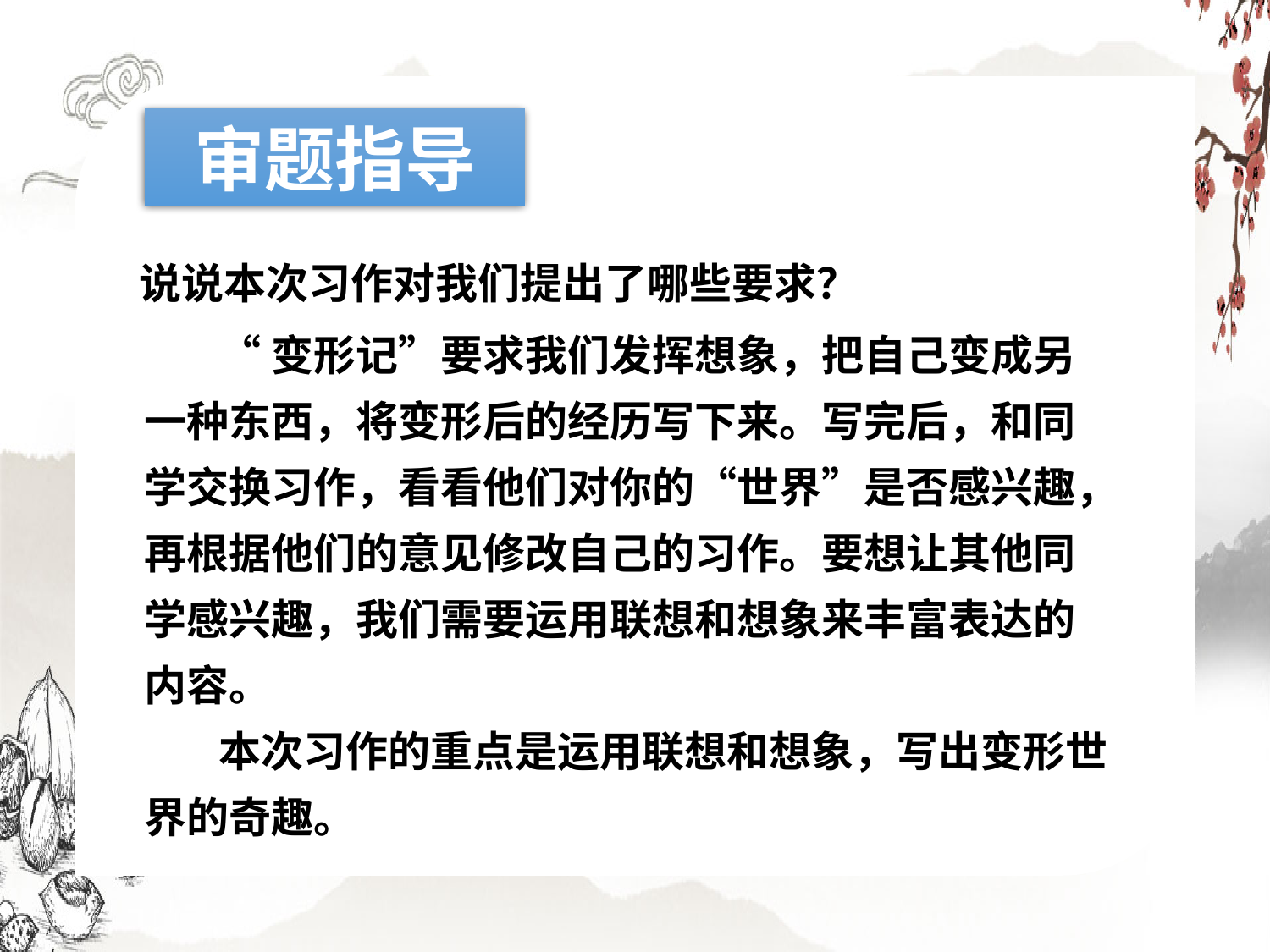

审题指导
说说本次习作对我们提出了哪些要求？

“变形记”要求我们发挥想象，把自己变成另一种东西，将变形后的经历写下来。写完后，和同学交换习作，看看他们对你的“世界”是否感兴趣，再根据他们的意见修改自己的习作。要想让其他同学感兴趣，我们需要运用联想和想象来丰富表达的内容。
本次习作的重点是运用联想和想象，写出变形世界的奇趣。